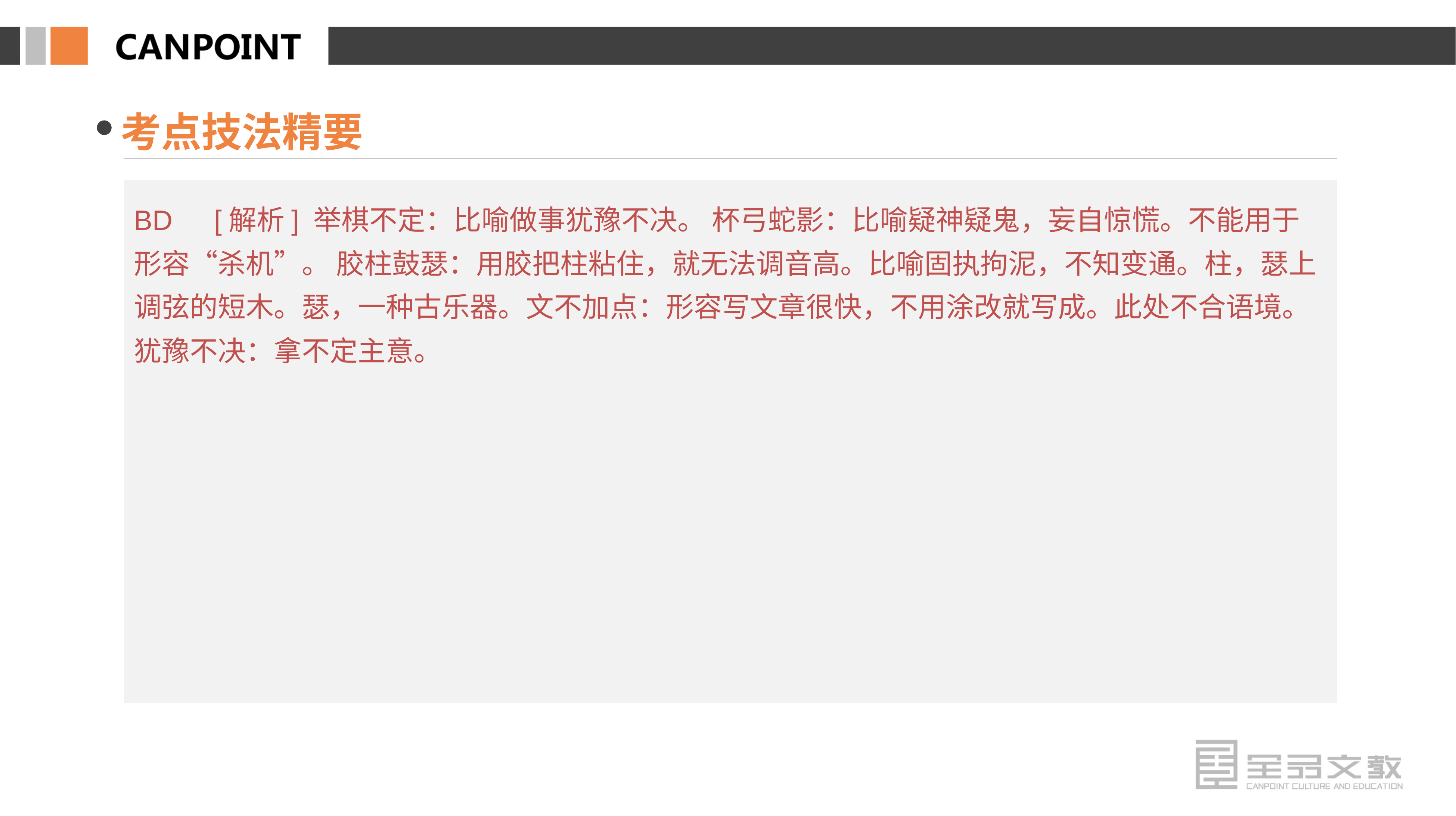

考点技法精要

BD　[解析] 举棋不定：比喻做事犹豫不决。 杯弓蛇影：比喻疑神疑鬼，妄自惊慌。不能用于形容“杀机”。 胶柱鼓瑟：用胶把柱粘住，就无法调音高。比喻固执拘泥，不知变通。柱，瑟上调弦的短木。瑟，一种古乐器。文不加点：形容写文章很快，不用涂改就写成。此处不合语境。犹豫不决：拿不定主意。